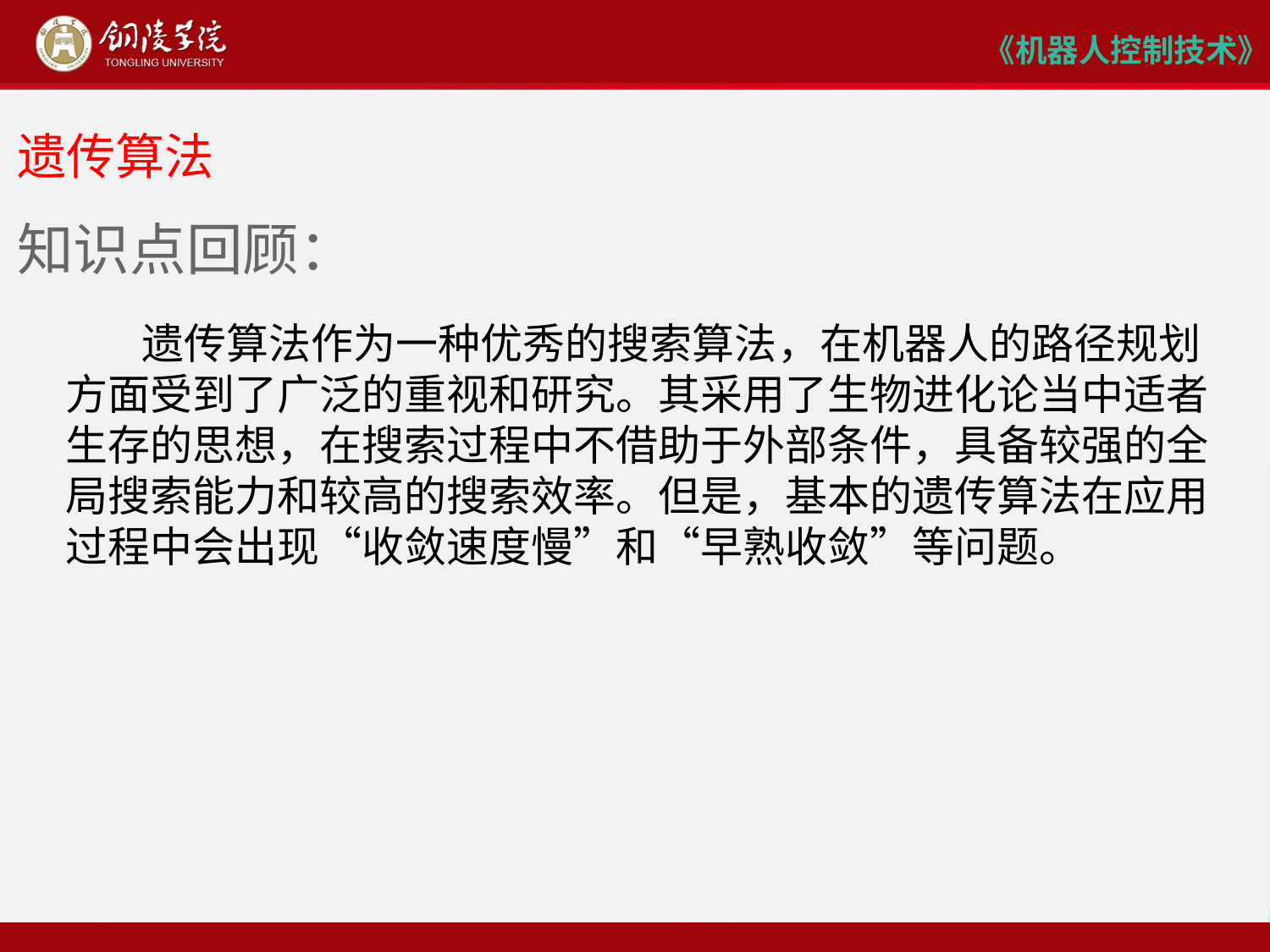

# 遗传算法
知识点回顾：
       遗传算法作为一种优秀的搜索算法，在机器人的路径规划方面受到了广泛的重视和研究。其采用了生物进化论当中适者生存的思想，在搜索过程中不借助于外部条件，具备较强的全局搜索能力和较高的搜索效率。但是，基本的遗传算法在应用过程中会出现“收敛速度慢”和“早熟收敛”等问题。